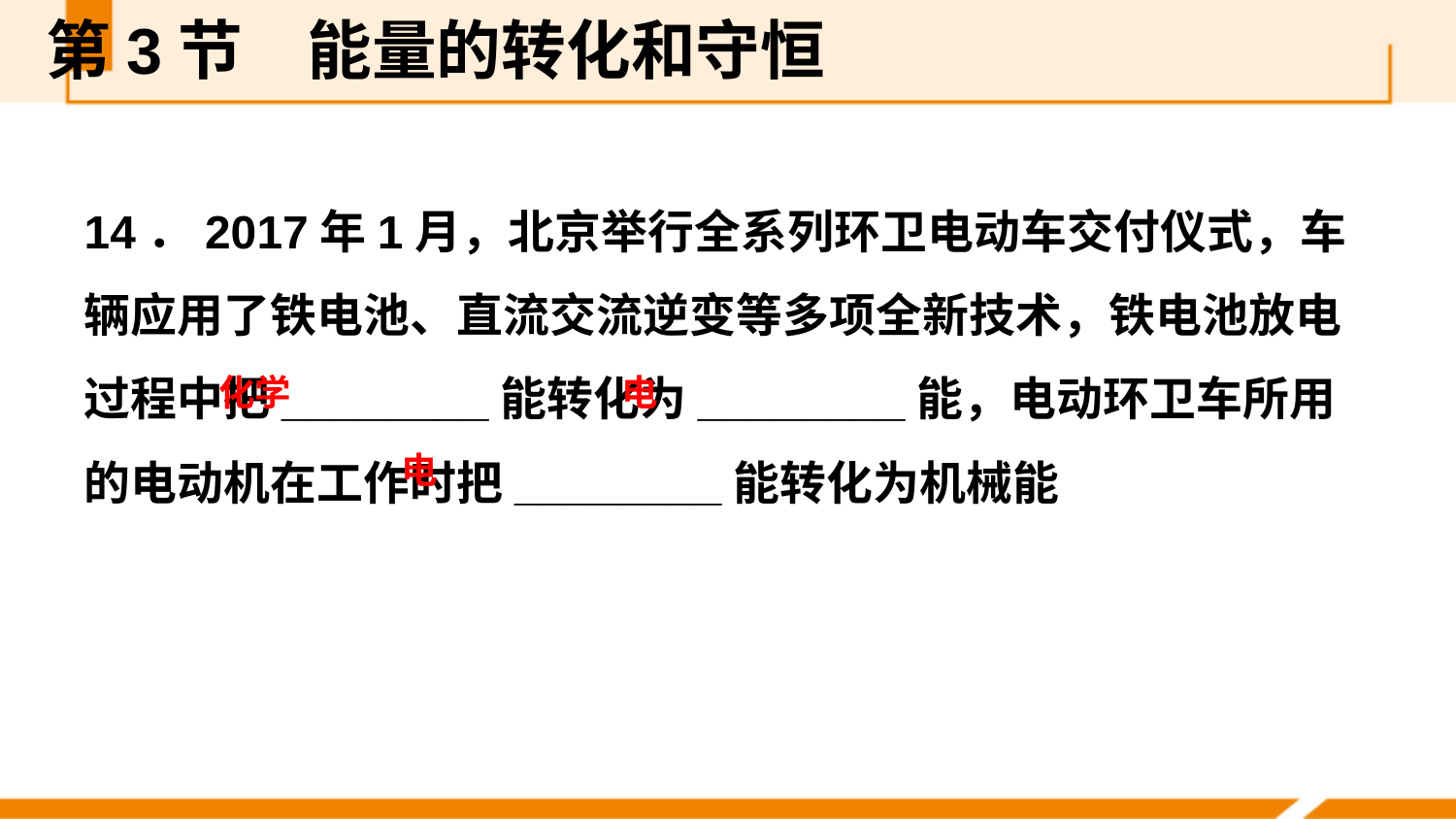

第3节　能量的转化和守恒
14．2017年1月，北京举行全系列环卫电动车交付仪式，车辆应用了铁电池、直流交流逆变等多项全新技术，铁电池放电过程中把________能转化为________能，电动环卫车所用的电动机在工作时把________能转化为机械能
化学
电
电